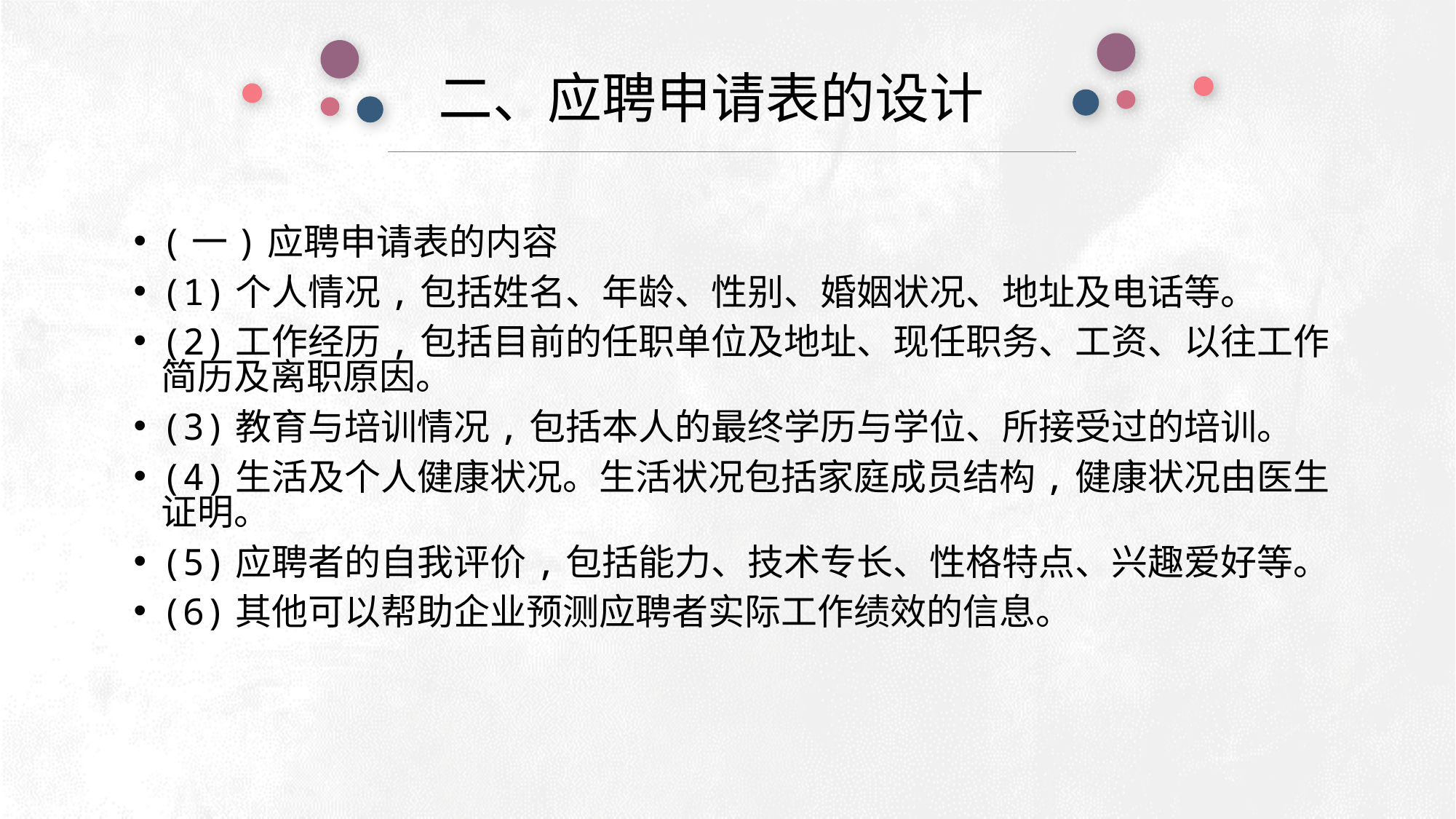

二、应聘申请表的设计

e7d195523061f1c0deeec63e560781cfd59afb0ea006f2a87ABB68BF51EA6619813959095094C18C62A12F549504892A4AAA8C1554C6663626E05CA27F281A14E6983772AFC3FB97135759321DEA3D70CCCB10945EC5A0322096E752803368C2184698845E3CCD6DB7F651295A8E4F3FDC19EA64A2B4A4AC1434B55AAE41CF0BF61B375C23F3039959E085EE760725AA
(一)应聘申请表的内容
(1)个人情况,包括姓名、年龄、性别、婚姻状况、地址及电话等。
(2)工作经历,包括目前的任职单位及地址、现任职务、工资、以往工作简历及离职原因。
(3)教育与培训情况,包括本人的最终学历与学位、所接受过的培训。
(4)生活及个人健康状况。生活状况包括家庭成员结构,健康状况由医生证明。
(5)应聘者的自我评价,包括能力、技术专长、性格特点、兴趣爱好等。
(6)其他可以帮助企业预测应聘者实际工作绩效的信息。